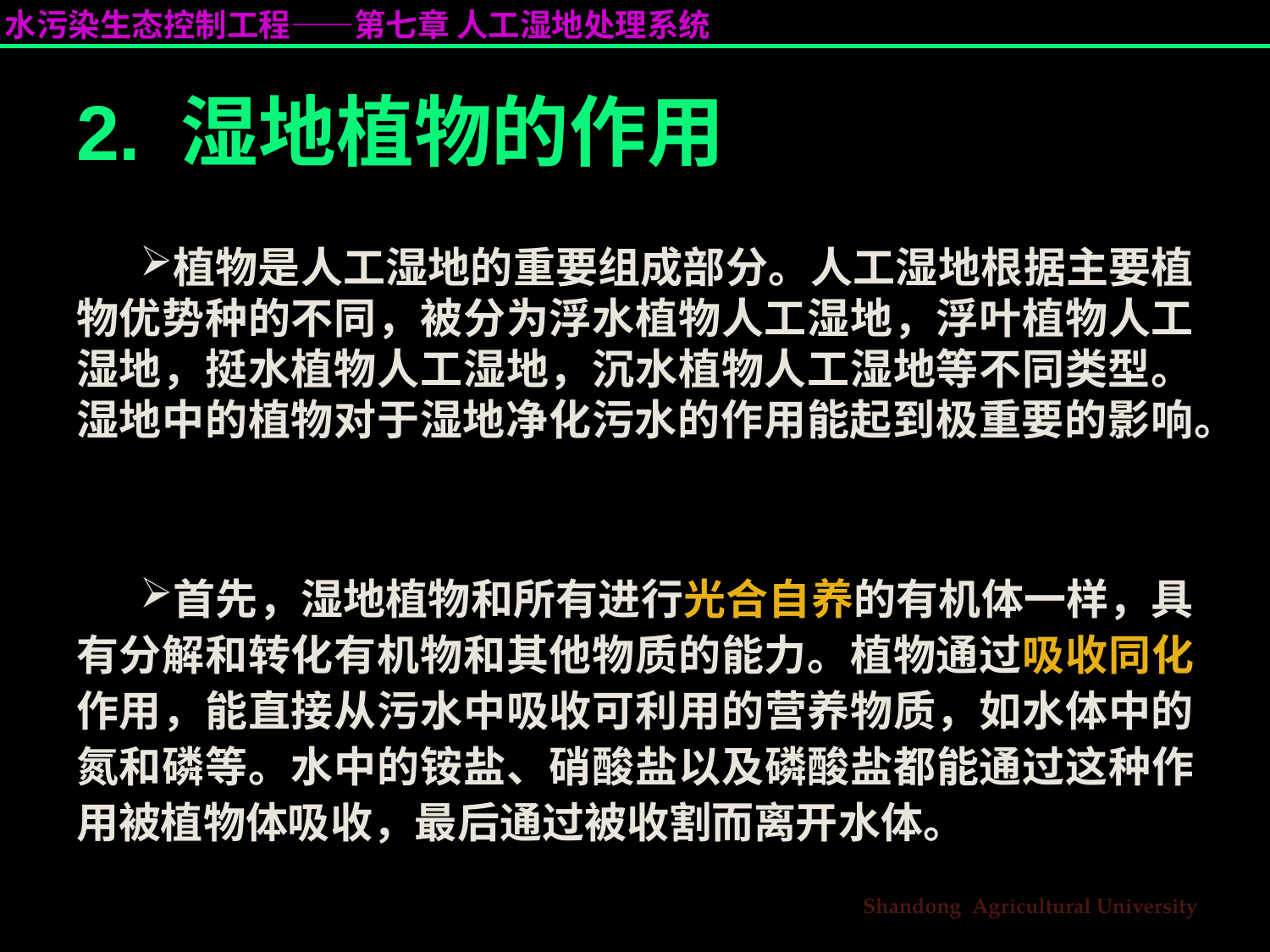

2. 湿地植物的作用
植物是人工湿地的重要组成部分。人工湿地根据主要植物优势种的不同，被分为浮水植物人工湿地，浮叶植物人工湿地，挺水植物人工湿地，沉水植物人工湿地等不同类型。湿地中的植物对于湿地净化污水的作用能起到极重要的影响。

首先，湿地植物和所有进行光合自养的有机体一样，具有分解和转化有机物和其他物质的能力。植物通过吸收同化作用，能直接从污水中吸收可利用的营养物质，如水体中的氮和磷等。水中的铵盐、硝酸盐以及磷酸盐都能通过这种作用被植物体吸收，最后通过被收割而离开水体。